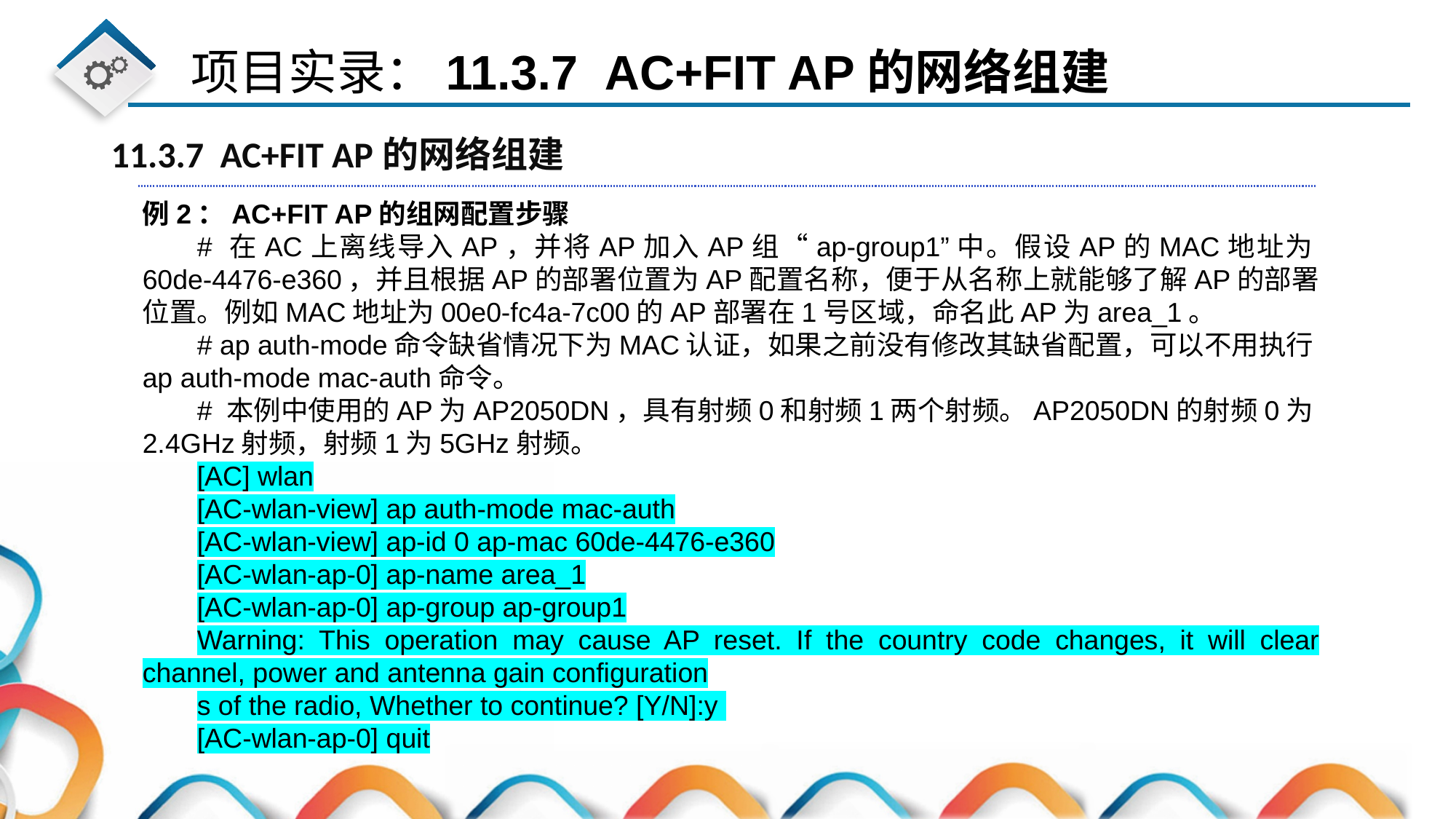

11.3.7  AC+FIT AP的网络组建

例2：AC+FIT AP的组网配置步骤
# 在AC上离线导入AP，并将AP加入AP组“ap-group1”中。假设AP的MAC地址为60de-4476-e360，并且根据AP的部署位置为AP配置名称，便于从名称上就能够了解AP的部署位置。例如MAC地址为00e0-fc4a-7c00的AP部署在1号区域，命名此AP为area_1。
# ap auth-mode命令缺省情况下为MAC认证，如果之前没有修改其缺省配置，可以不用执行ap auth-mode mac-auth命令。
# 本例中使用的AP为AP2050DN，具有射频0和射频1两个射频。AP2050DN的射频0为2.4GHz射频，射频1为5GHz射频。
[AC] wlan
[AC-wlan-view] ap auth-mode mac-auth
[AC-wlan-view] ap-id 0 ap-mac 60de-4476-e360
[AC-wlan-ap-0] ap-name area_1
[AC-wlan-ap-0] ap-group ap-group1
Warning: This operation may cause AP reset. If the country code changes, it will clear channel, power and antenna gain configuration
s of the radio, Whether to continue? [Y/N]:y
[AC-wlan-ap-0] quit